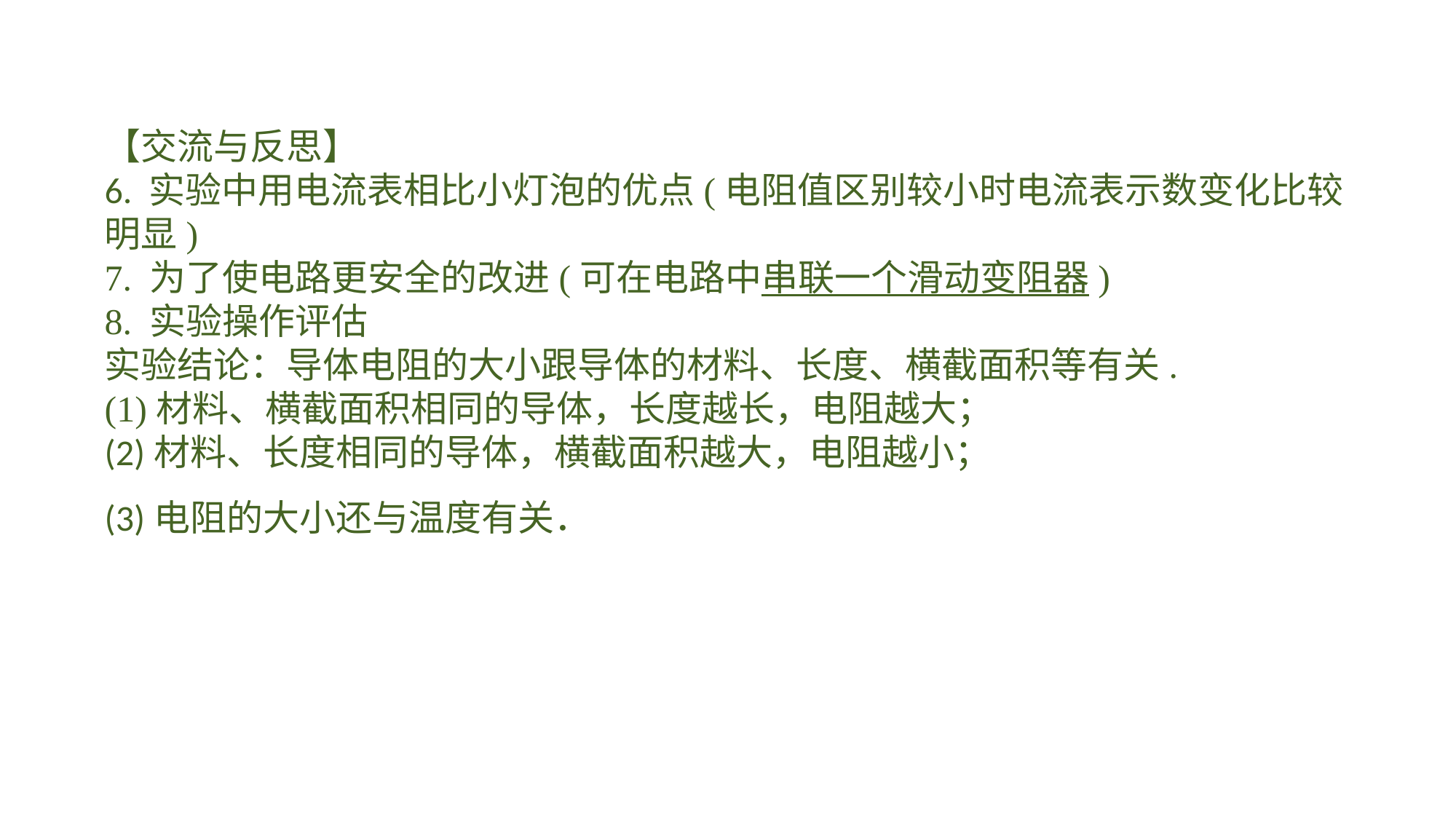

【交流与反思】6. 实验中用电流表相比小灯泡的优点(电阻值区别较小时电流表示数变化比较明显)7. 为了使电路更安全的改进(可在电路中串联一个滑动变阻器)8. 实验操作评估实验结论：导体电阻的大小跟导体的材料、长度、横截面积等有关. (1)材料、横截面积相同的导体，长度越长，电阻越大；(2)材料、长度相同的导体，横截面积越大，电阻越小；(3)电阻的大小还与温度有关．